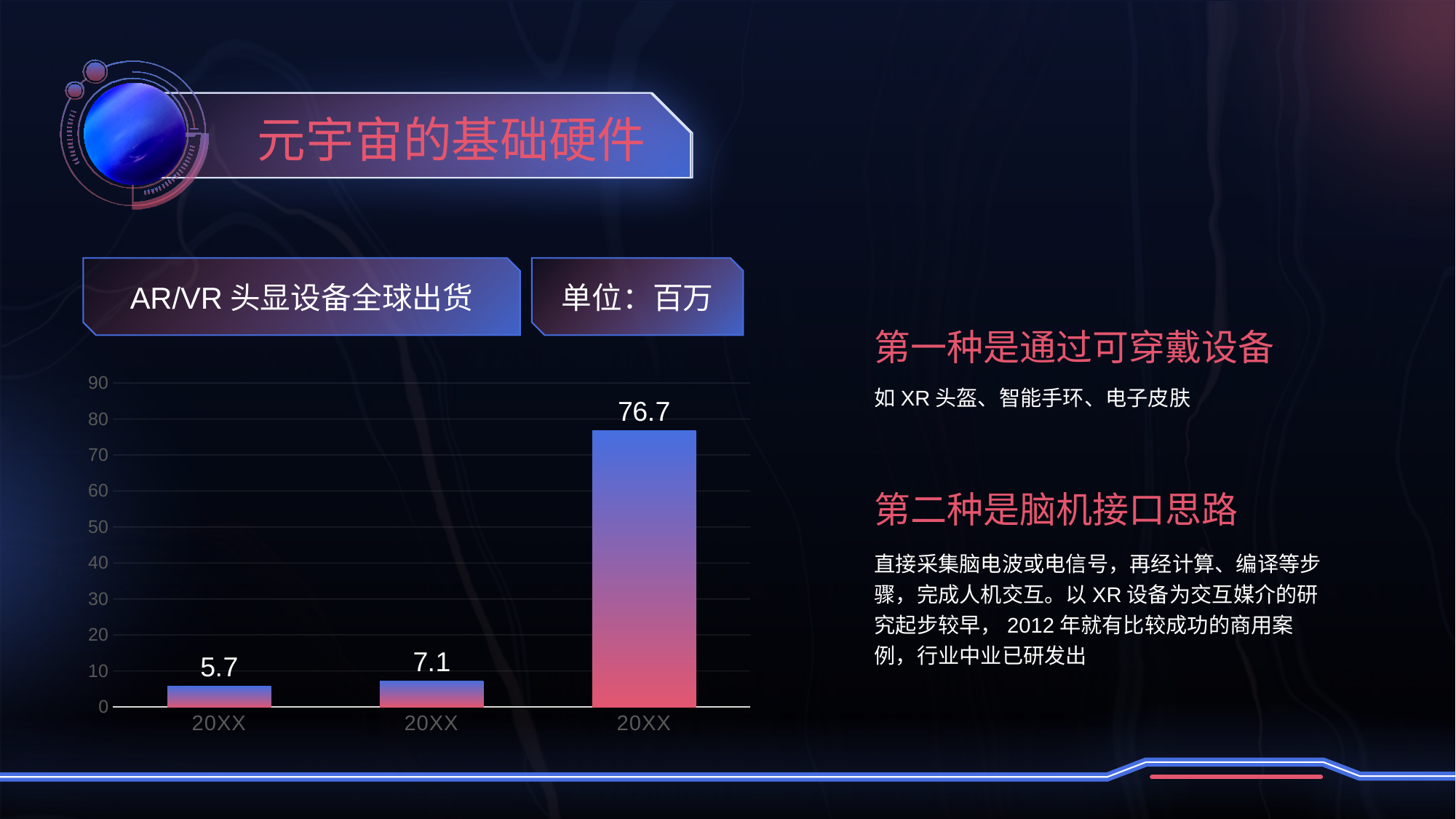

元宇宙的基础硬件

AR/VR头显设备全球出货
单位：百万
第一种是通过可穿戴设备

### Chart

| Category | 系列 1 |
|---|---|
| 20XX | 5.7 |
| 20XX | 7.1 |
| 20XX | 76.7 |
如XR头盔、智能手环、电子皮肤
第二种是脑机接口思路
直接采集脑电波或电信号，再经计算、编译等步骤，完成人机交互。以XR设备为交互媒介的研究起步较早，2012年就有比较成功的商用案例，行业中业已研发出